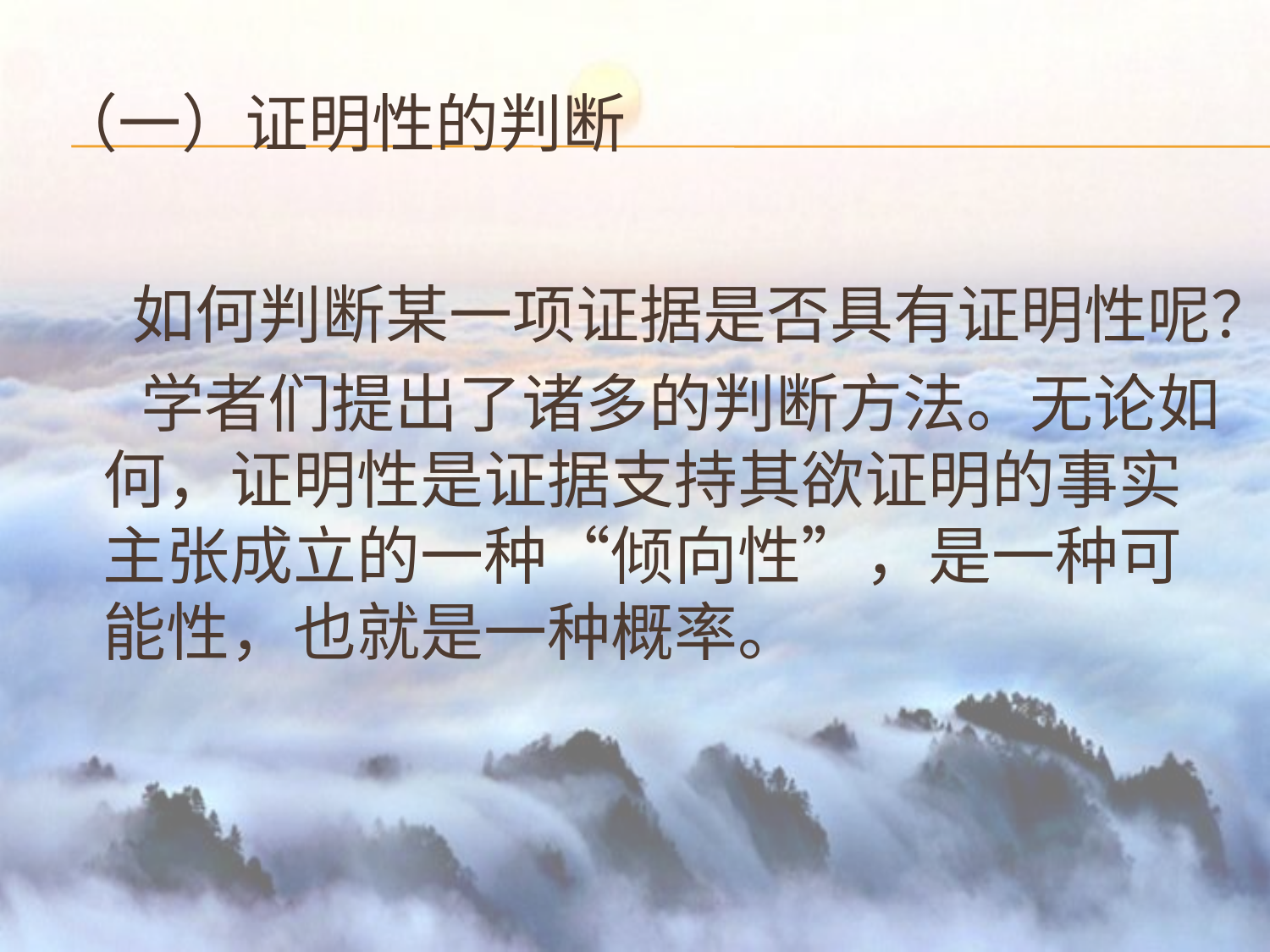

# （一）证明性的判断

     如何判断某一项证据是否具有证明性呢？
     学者们提出了诸多的判断方法。无论如何，证明性是证据支持其欲证明的事实主张成立的一种“倾向性”，是一种可能性，也就是一种概率。